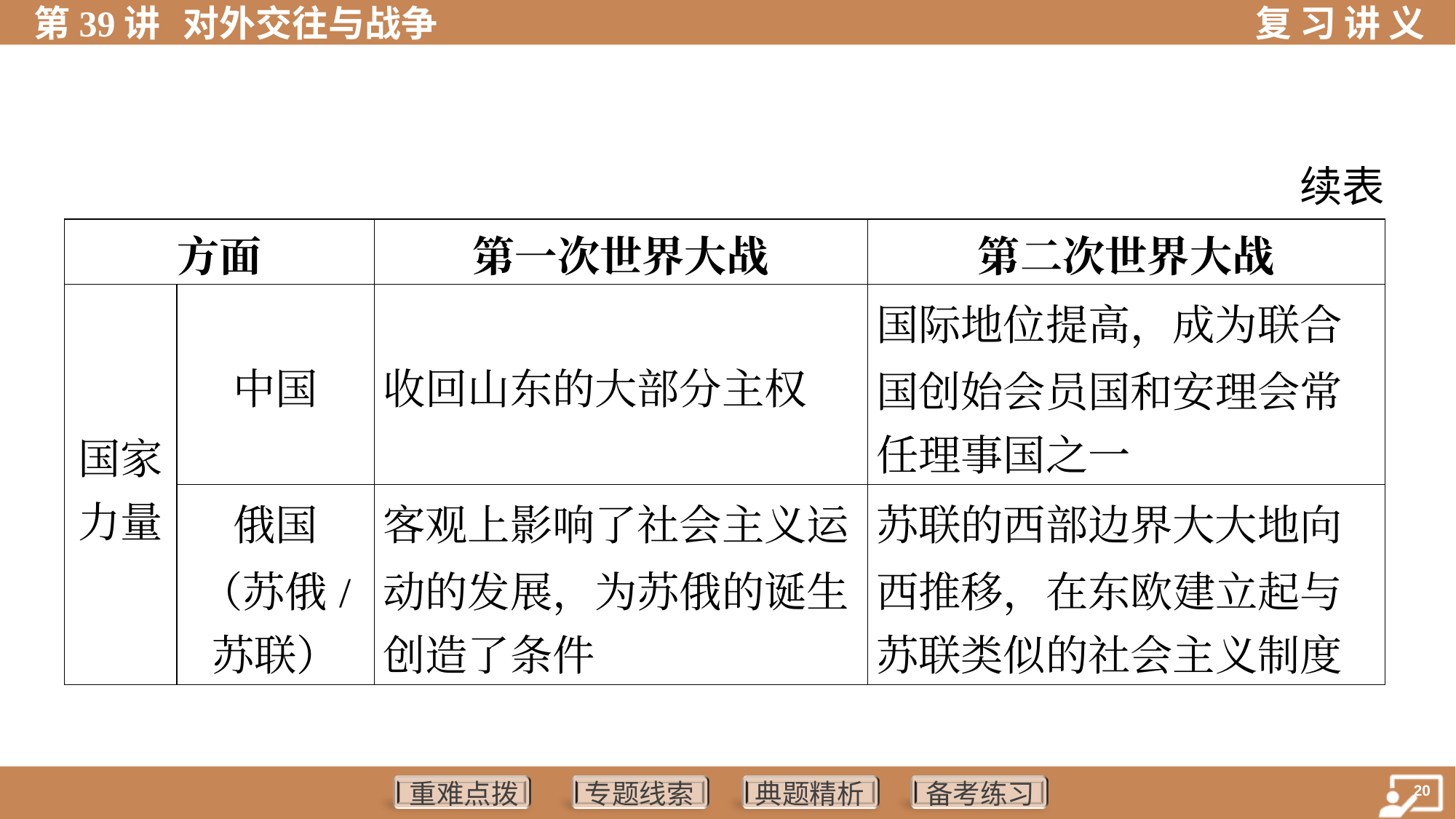

续表
| 方面 |  | 第一次世界大战 | 第二次世界大战 |
| --- | --- | --- | --- |
| 国家 力量 | 中国 | 收回山东的大部分主权 | 国际地位提高，成为联合 国创始会员国和安理会常 任理事国之一 |
|  | 俄国 （苏俄/ 苏联） | 客观上影响了社会主义运 动的发展，为苏俄的诞生 创造了条件 | 苏联的西部边界大大地向 西推移，在东欧建立起与 苏联类似的社会主义制度 |